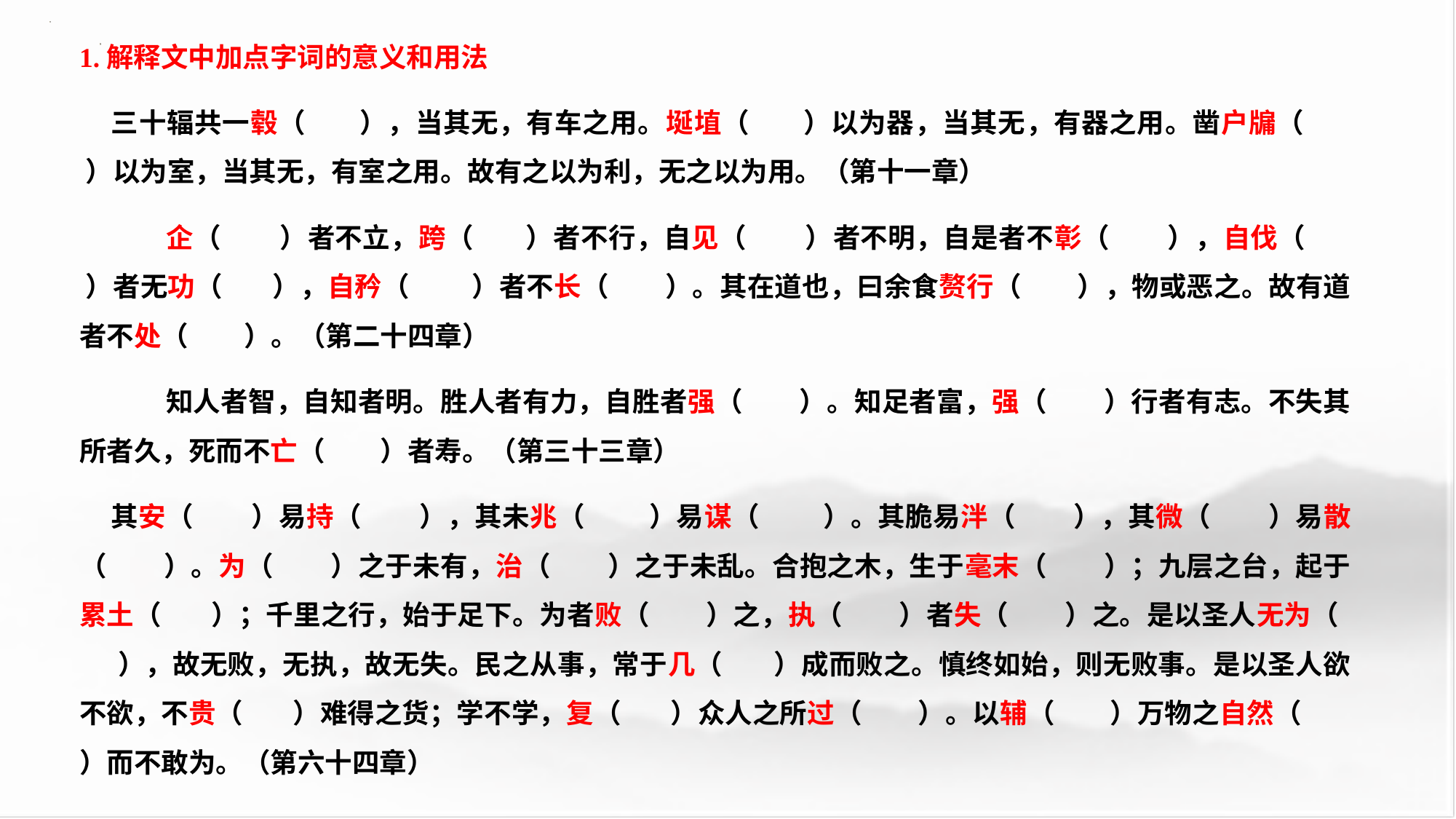

1.解释文中加点字词的意义和用法
三十辐共一毂（        ），当其无，有车之用。埏埴（        ）以为器，当其无，有器之用。凿户牖（         ）以为室，当其无，有室之用。故有之以为利，无之以为用。（第十一章）
　　企（         ）者不立，跨（        ）者不行，自见（         ）者不明，自是者不彰（         ），自伐（         ）者无功（        ），自矜（          ）者不长（         ）。其在道也，曰余食赘行（         ），物或恶之。故有道者不处（         ）。（第二十四章）
　　知人者智，自知者明。胜人者有力，自胜者强（         ）。知足者富，强（         ）行者有志。不失其所者久，死而不亡（         ）者寿。（第三十三章）
其安（         ）易持（         ），其未兆（          ）易谋（          ）。其脆易泮（         ），其微（         ）易散（         ）。为（         ）之于未有，治（         ）之于未乱。合抱之木，生于毫末（         ）；九层之台，起于累土（        ）；千里之行，始于足下。为者败（         ）之，执（         ）者失（         ）之。是以圣人无为（         ），故无败，无执，故无失。民之从事，常于几（        ）成而败之。慎终如始，则无败事。是以圣人欲不欲，不贵（        ）难得之货；学不学，复（        ）众人之所过（         ）。以辅（         ）万物之自然（         ）而不敢为。（第六十四章）